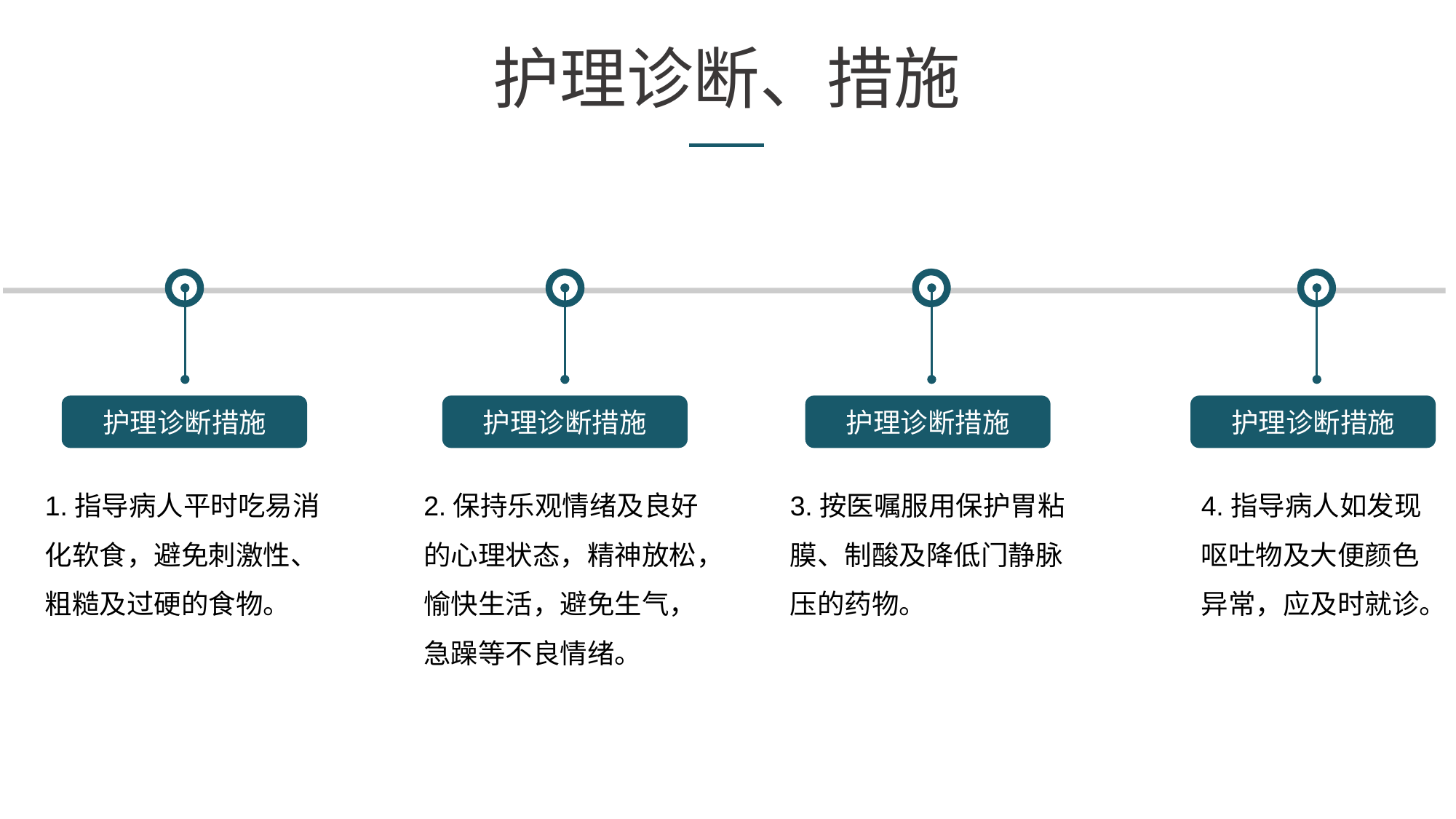

护理诊断措施
护理诊断措施
护理诊断措施
护理诊断措施
1.指导病人平时吃易消化软食，避免刺激性、粗糙及过硬的食物。
2.保持乐观情绪及良好的心理状态，精神放松，愉快生活，避免生气，急躁等不良情绪。
3.按医嘱服用保护胃粘膜、制酸及降低门静脉压的药物。
4.指导病人如发现呕吐物及大便颜色异常，应及时就诊。